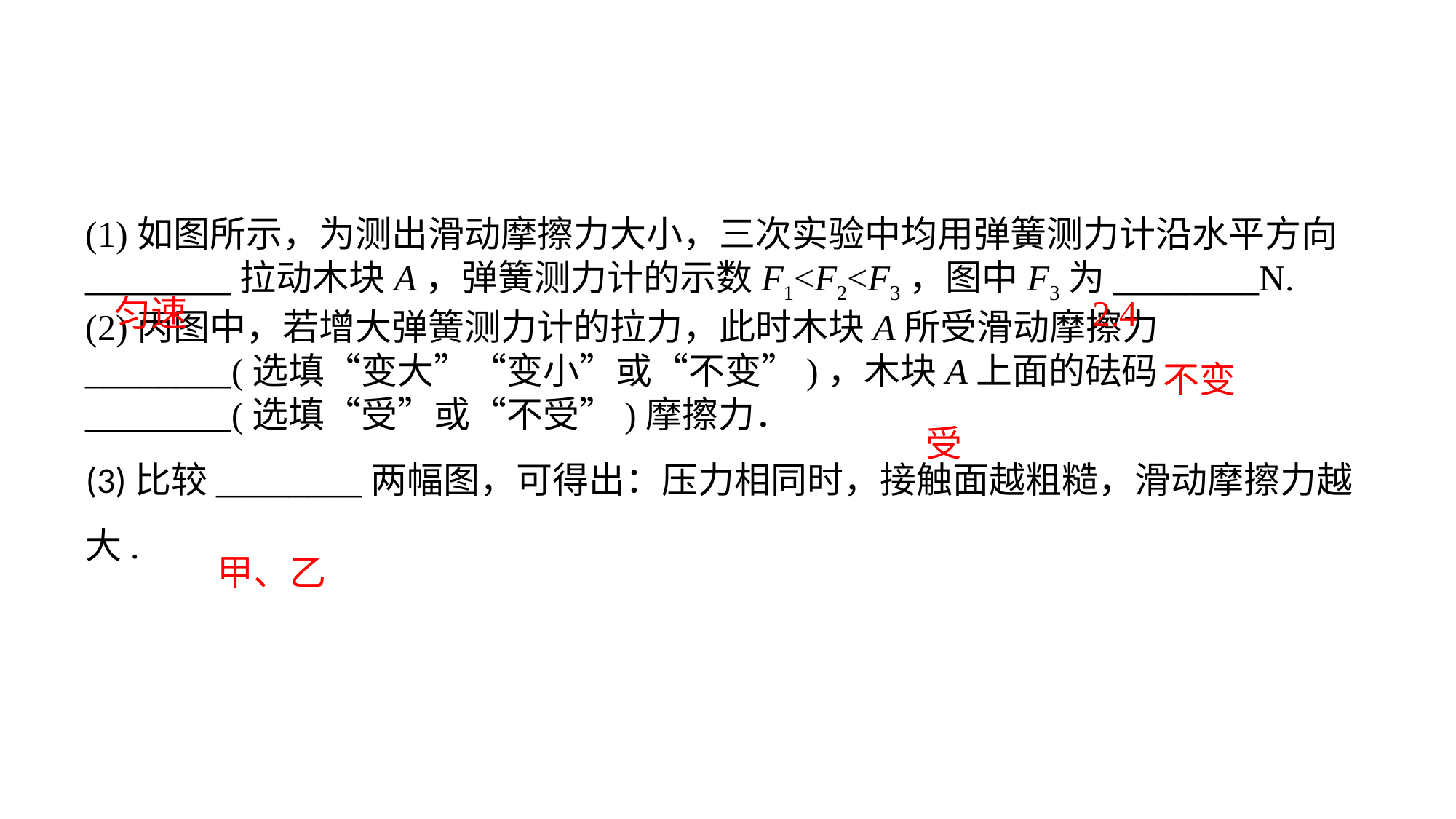

(1)如图所示，为测出滑动摩擦力大小，三次实验中均用弹簧测力计沿水平方向________拉动木块A，弹簧测力计的示数F1<F2<F3，图中F3为________N.(2)丙图中，若增大弹簧测力计的拉力，此时木块A所受滑动摩擦力________(选填“变大”“变小”或“不变”)，木块A上面的砝码________(选填“受”或“不受”)摩擦力．(3)比较________两幅图，可得出：压力相同时，接触面越粗糙，滑动摩擦力越大.
匀速
2.4
不变
受
甲、乙